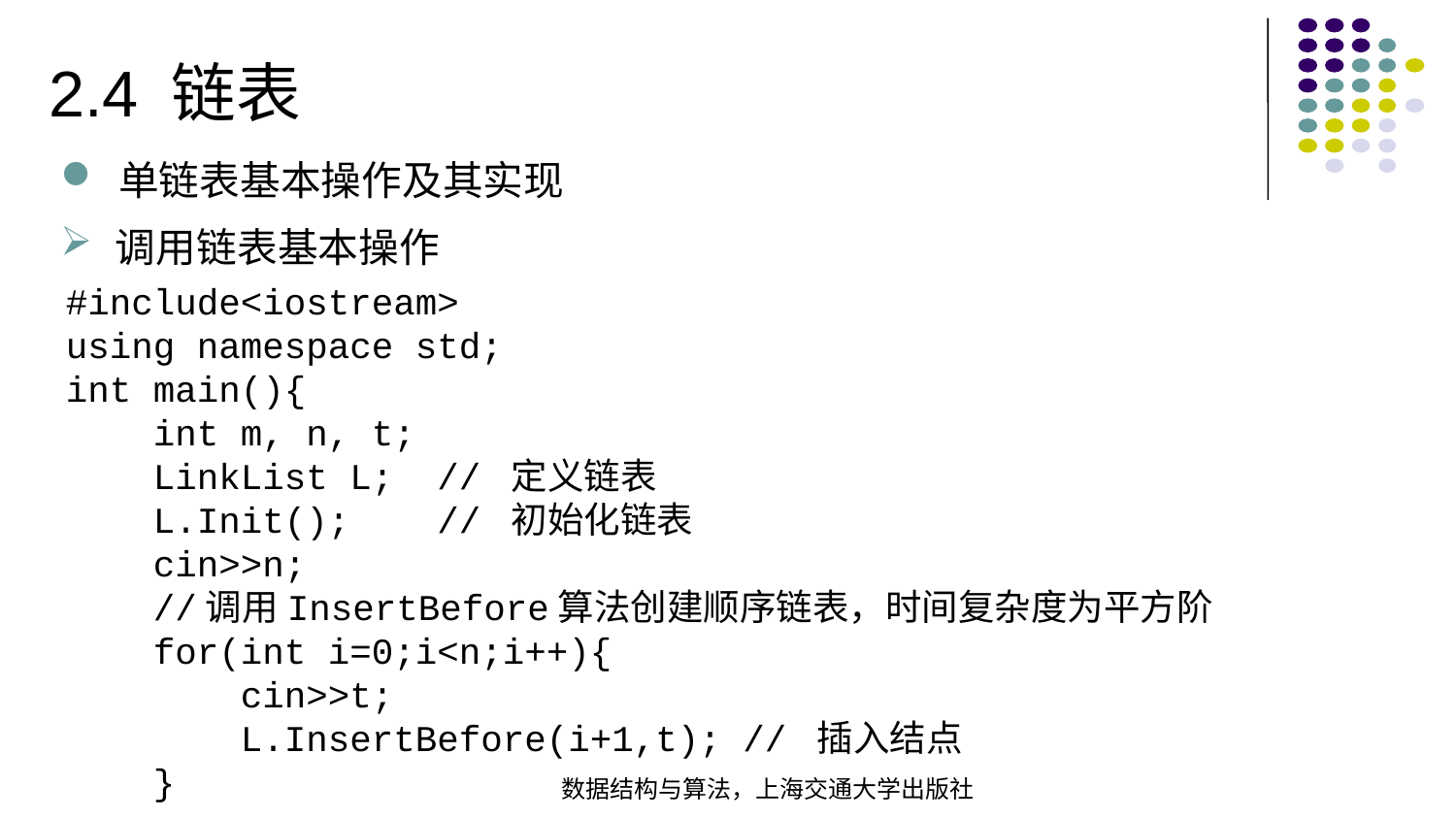

2.4 链表
单链表基本操作及其实现
调用链表基本操作
#include<iostream>using namespace std;int main(){    int m, n, t;    LinkList L;  // 定义链表    L.Init();    // 初始化链表    cin>>n;    //调用InsertBefore算法创建顺序链表，时间复杂度为平方阶    for(int i=0;i<n;i++){         cin>>t;        L.InsertBefore(i+1,t); // 插入结点    }